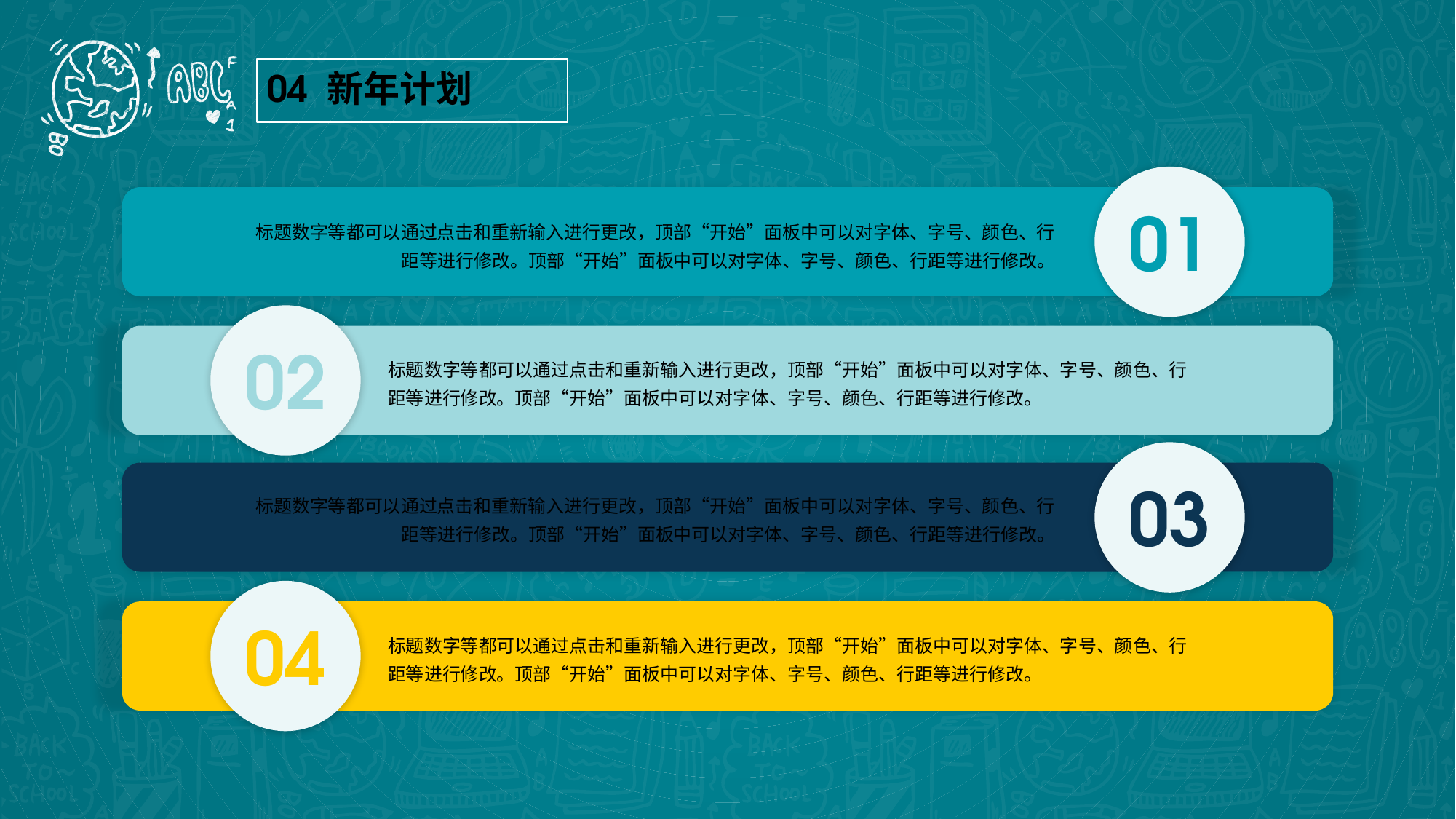

04 新年计划
01

标题数字等都可以通过点击和重新输入进行更改，顶部“开始”面板中可以对字体、字号、颜色、行距等进行修改。顶部“开始”面板中可以对字体、字号、颜色、行距等进行修改。
02

标题数字等都可以通过点击和重新输入进行更改，顶部“开始”面板中可以对字体、字号、颜色、行距等进行修改。顶部“开始”面板中可以对字体、字号、颜色、行距等进行修改。
03

标题数字等都可以通过点击和重新输入进行更改，顶部“开始”面板中可以对字体、字号、颜色、行距等进行修改。顶部“开始”面板中可以对字体、字号、颜色、行距等进行修改。
04

标题数字等都可以通过点击和重新输入进行更改，顶部“开始”面板中可以对字体、字号、颜色、行距等进行修改。顶部“开始”面板中可以对字体、字号、颜色、行距等进行修改。